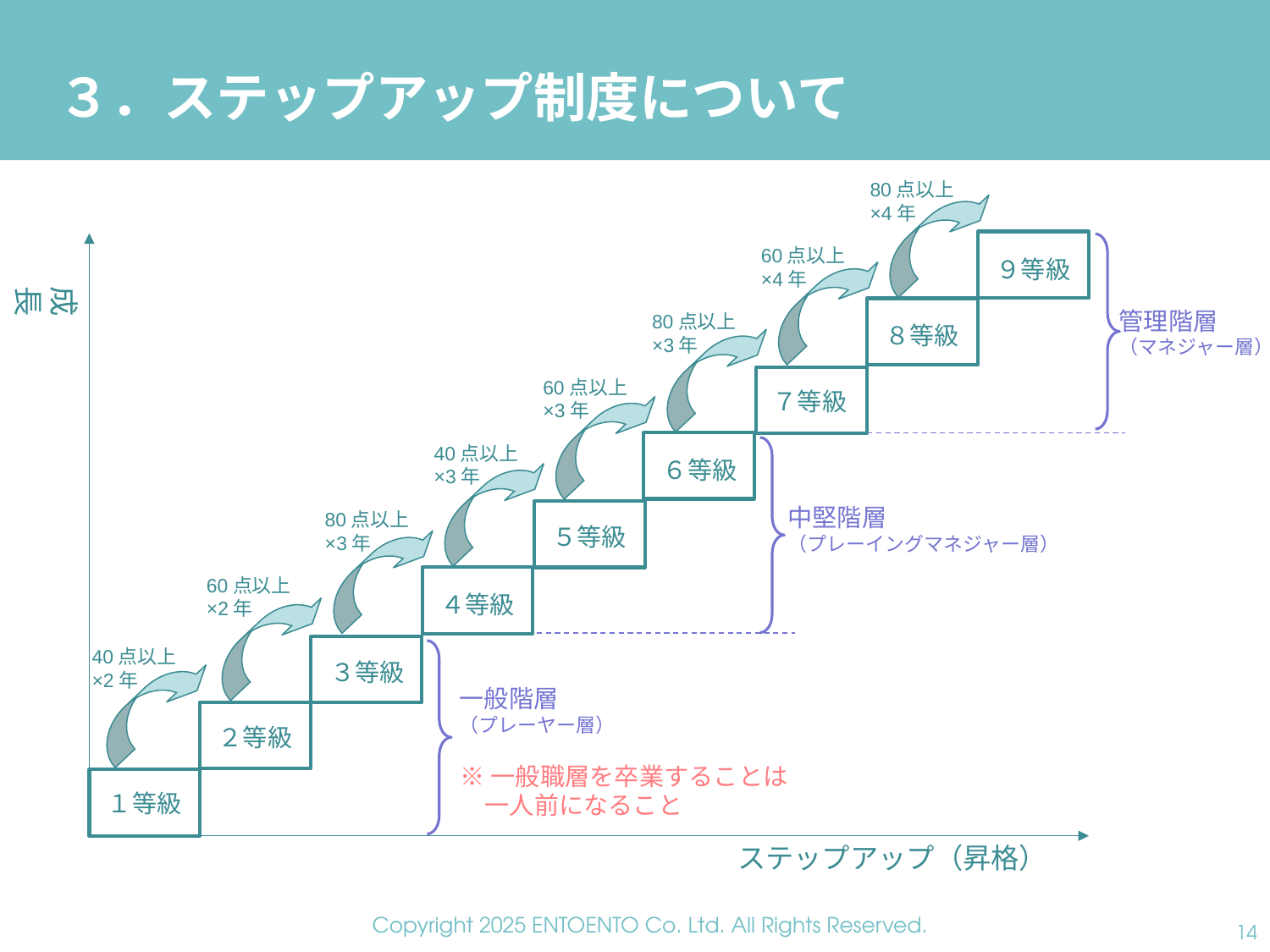

# ３．ステップアップ制度について
80点以上
×4年

60点以上
×4年
９等級
成　　長

管理階層
（マネジャー層）
80点以上
×3年
８等級

60点以上
×3年
７等級

40点以上
×3年

６等級

中堅階層
（プレーイングマネジャー層）
80点以上
×3年
５等級

60点以上
×2年
４等級

40点以上
×2年

３等級
一般階層
（プレーヤー層）

２等級
※一般職層を卒業することは
　一人前になること
１等級
ステップアップ（昇格）
Copyright 2025 ENTOENTO Co. Ltd. All Rights Reserved.
14